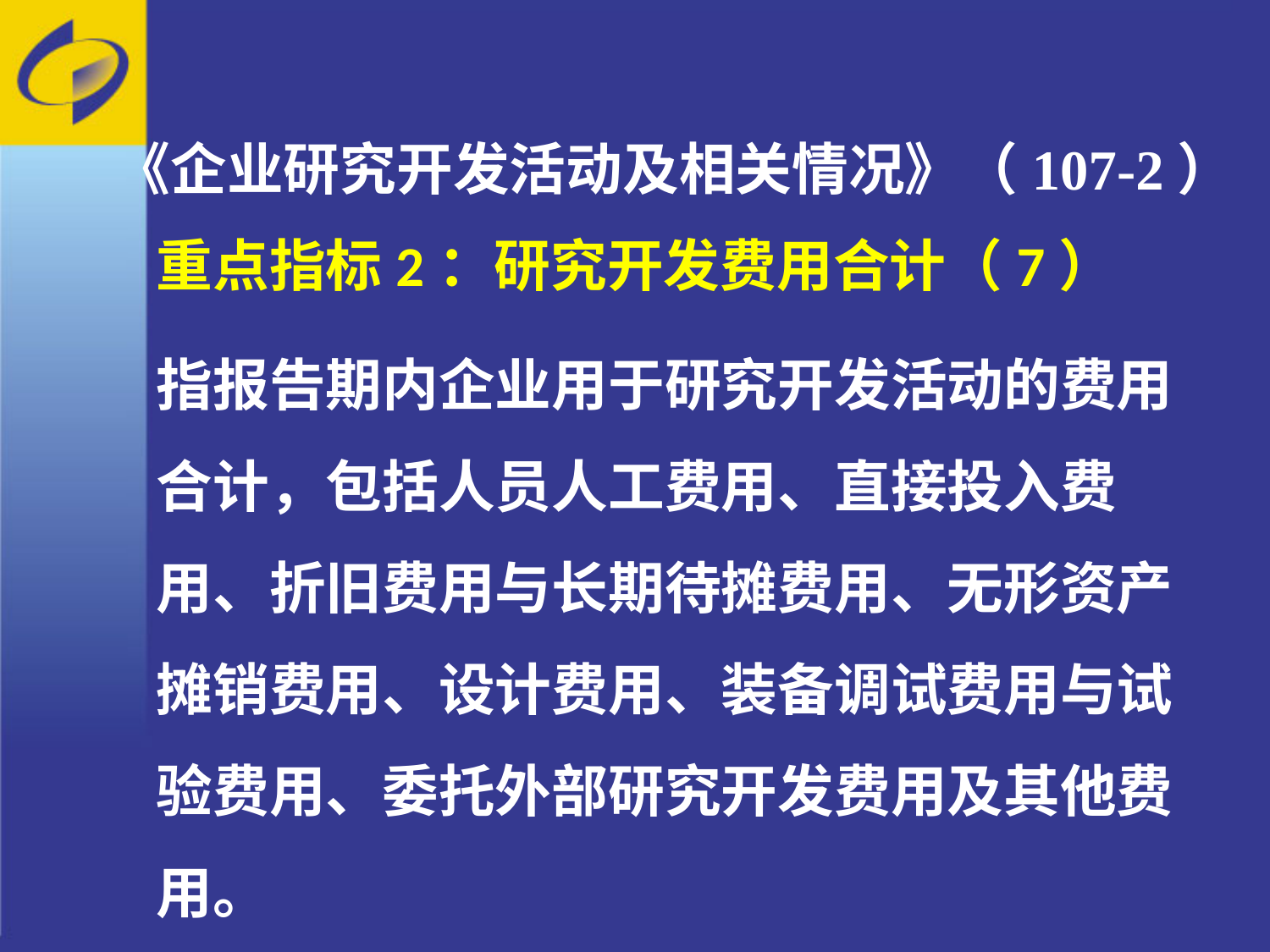

# 《企业研究开发活动及相关情况》（107-2）
重点指标2：研究开发费用合计（7）
指报告期内企业用于研究开发活动的费用合计，包括人员人工费用、直接投入费用、折旧费用与长期待摊费用、无形资产摊销费用、设计费用、装备调试费用与试验费用、委托外部研究开发费用及其他费用。